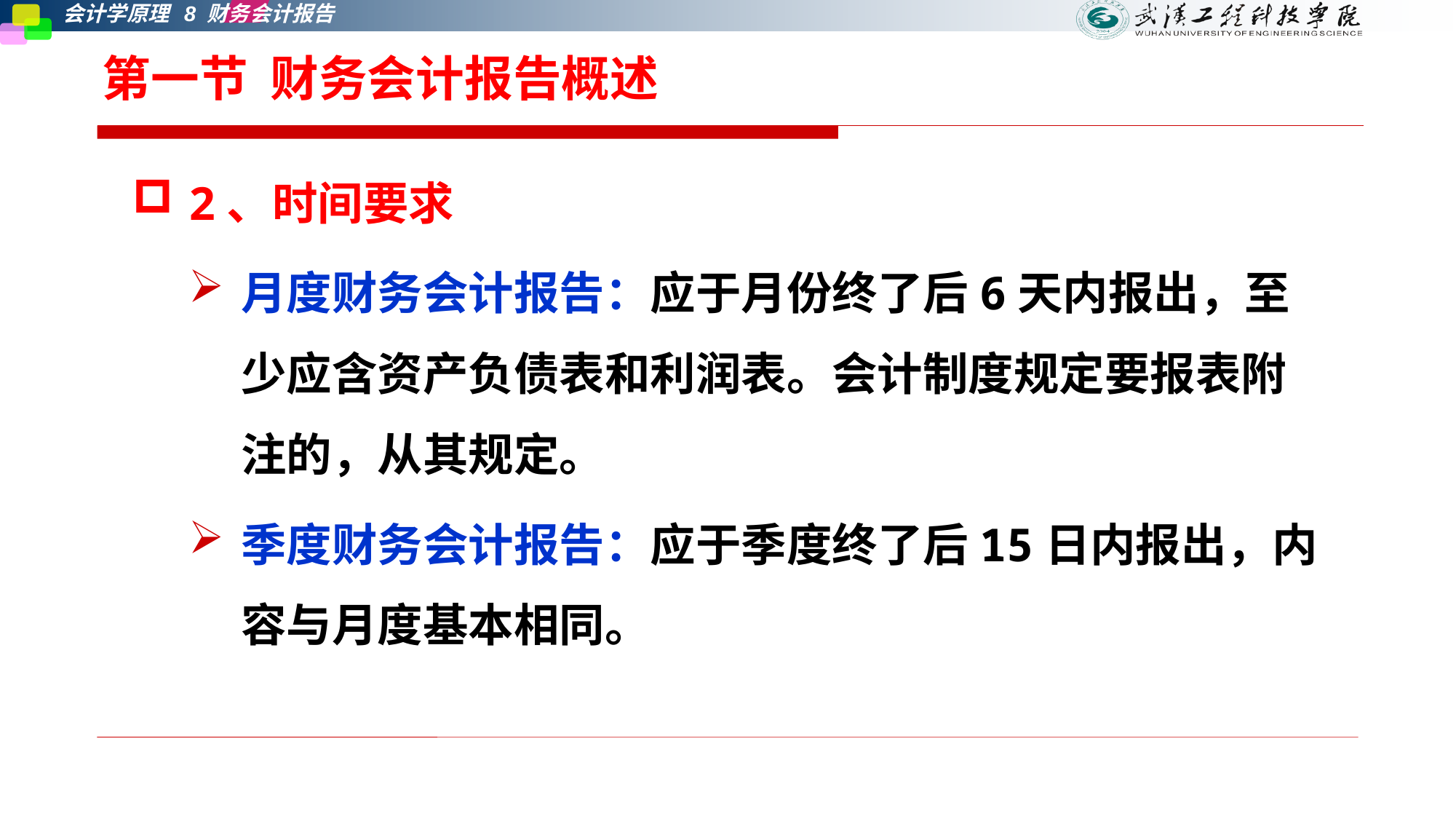

# 第一节  财务会计报告概述
2、时间要求
月度财务会计报告：应于月份终了后6天内报出，至少应含资产负债表和利润表。会计制度规定要报表附注的，从其规定。
季度财务会计报告：应于季度终了后15日内报出，内容与月度基本相同。